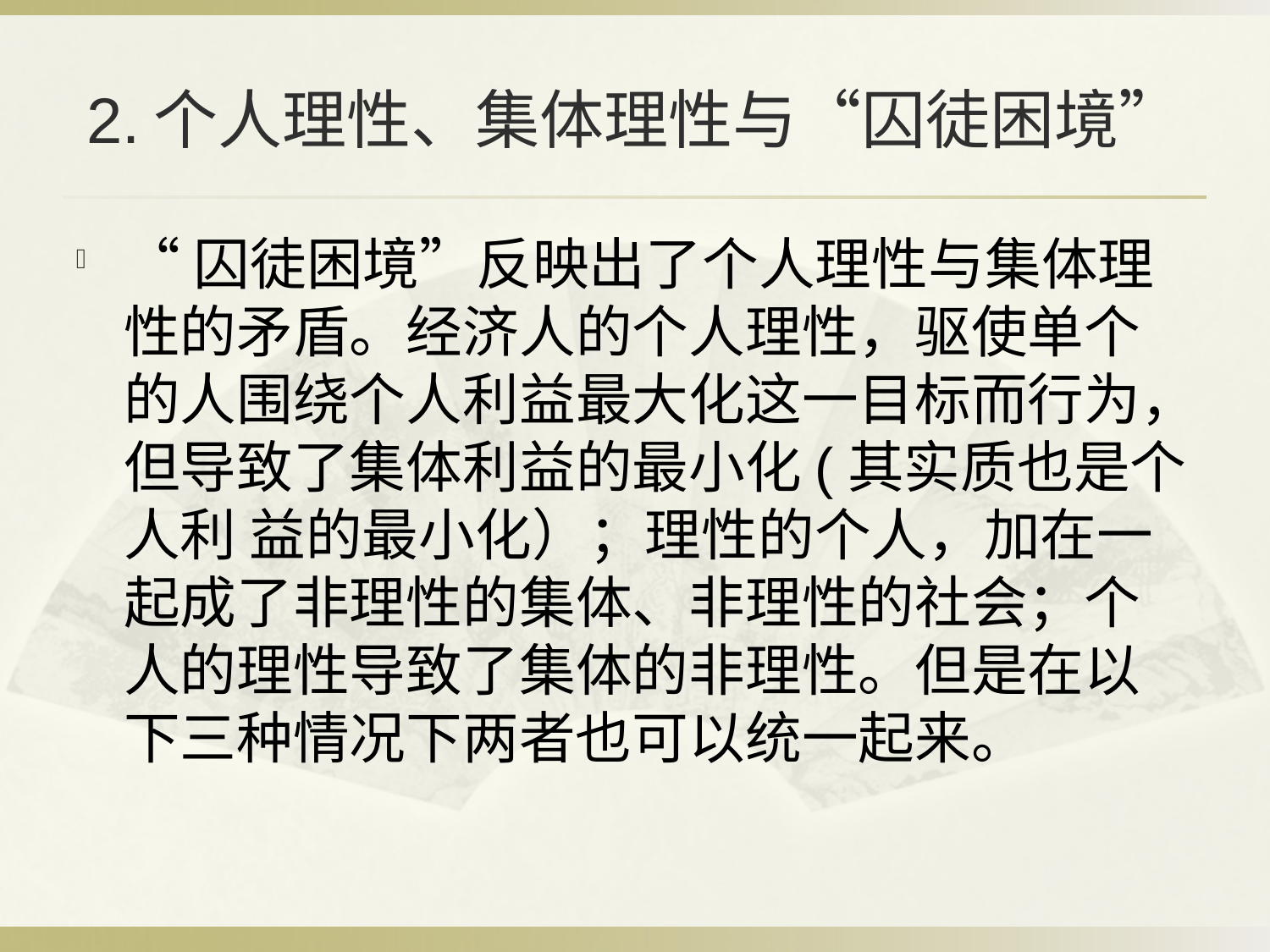

# 2.个人理性、集体理性与“囚徒困境”
“囚徒困境”反映出了个人理性与集体理性的矛盾。经济人的个人理性，驱使单个的人围绕个人利益最大化这一目标而行为，但导致了集体利益的最小化(其实质也是个人利 益的最小化）；理性的个人，加在一起成了非理性的集体、非理性的社会；个人的理性导致了集体的非理性。但是在以下三种情况下两者也可以统一起来。